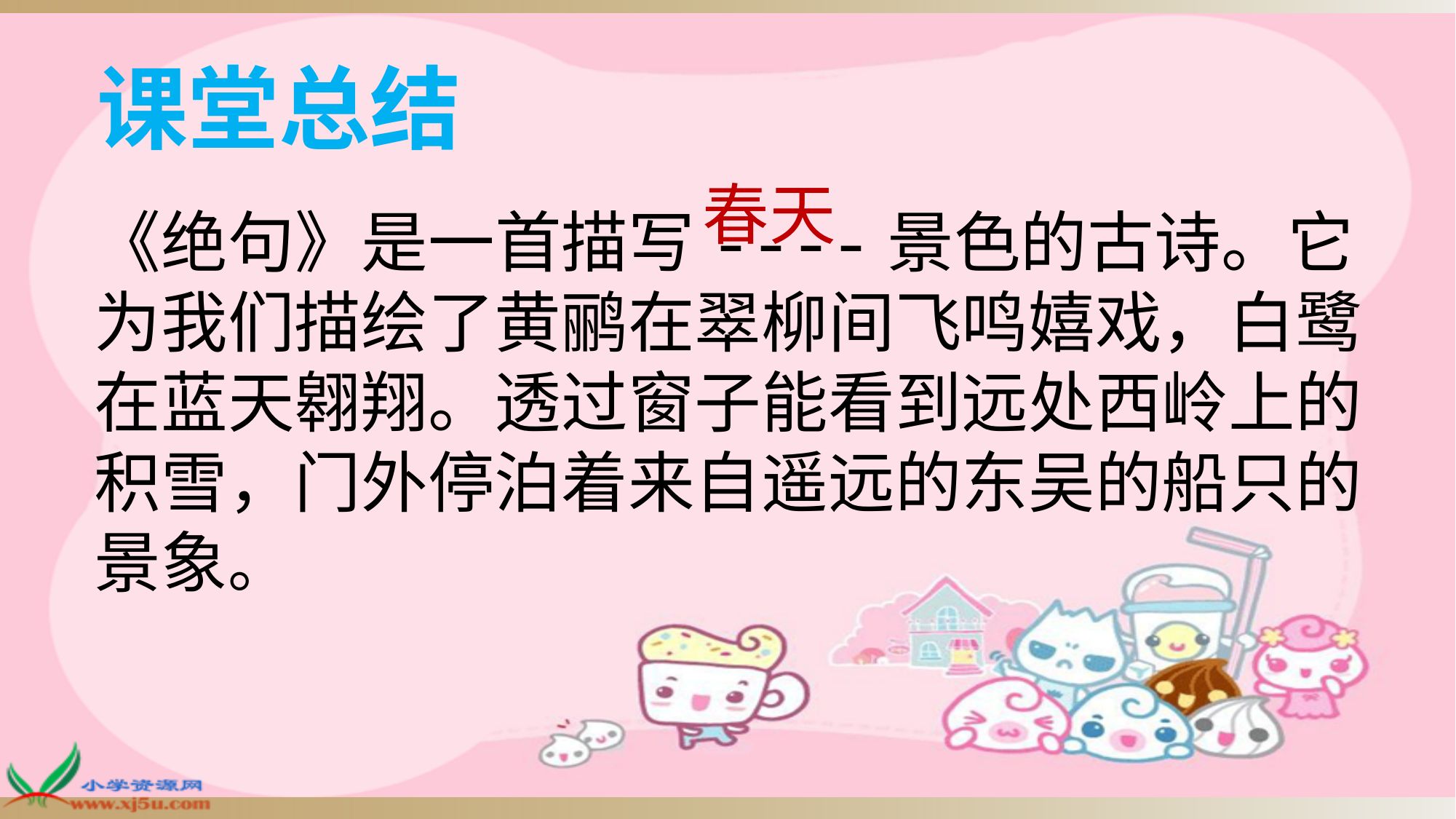

课堂总结
春天
《绝句》是一首描写----景色的古诗。它为我们描绘了黄鹂在翠柳间飞鸣嬉戏，白鹭在蓝天翱翔。透过窗子能看到远处西岭上的积雪，门外停泊着来自遥远的东吴的船只的景象。